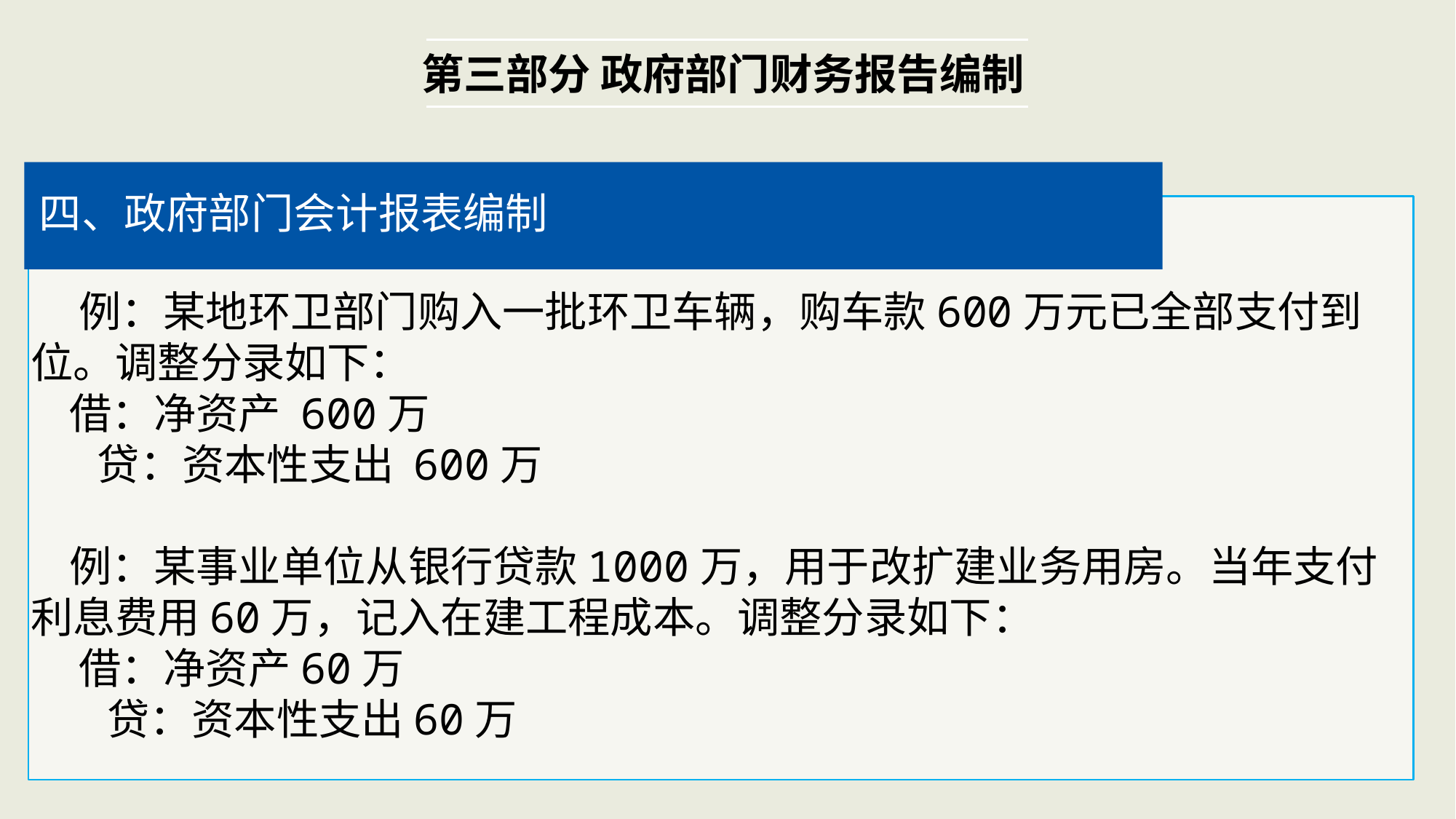

第三部分 政府部门财务报告编制

四、政府部门会计报表编制

    例：某地环卫部门购入一批环卫车辆，购车款600万元已全部支付到位。调整分录如下：
   借：净资产 600万
      贷：资本性支出 600万

   例：某事业单位从银行贷款1000万，用于改扩建业务用房。当年支付利息费用60万，记入在建工程成本。调整分录如下：
    借：净资产60万
       贷：资本性支出60万

73